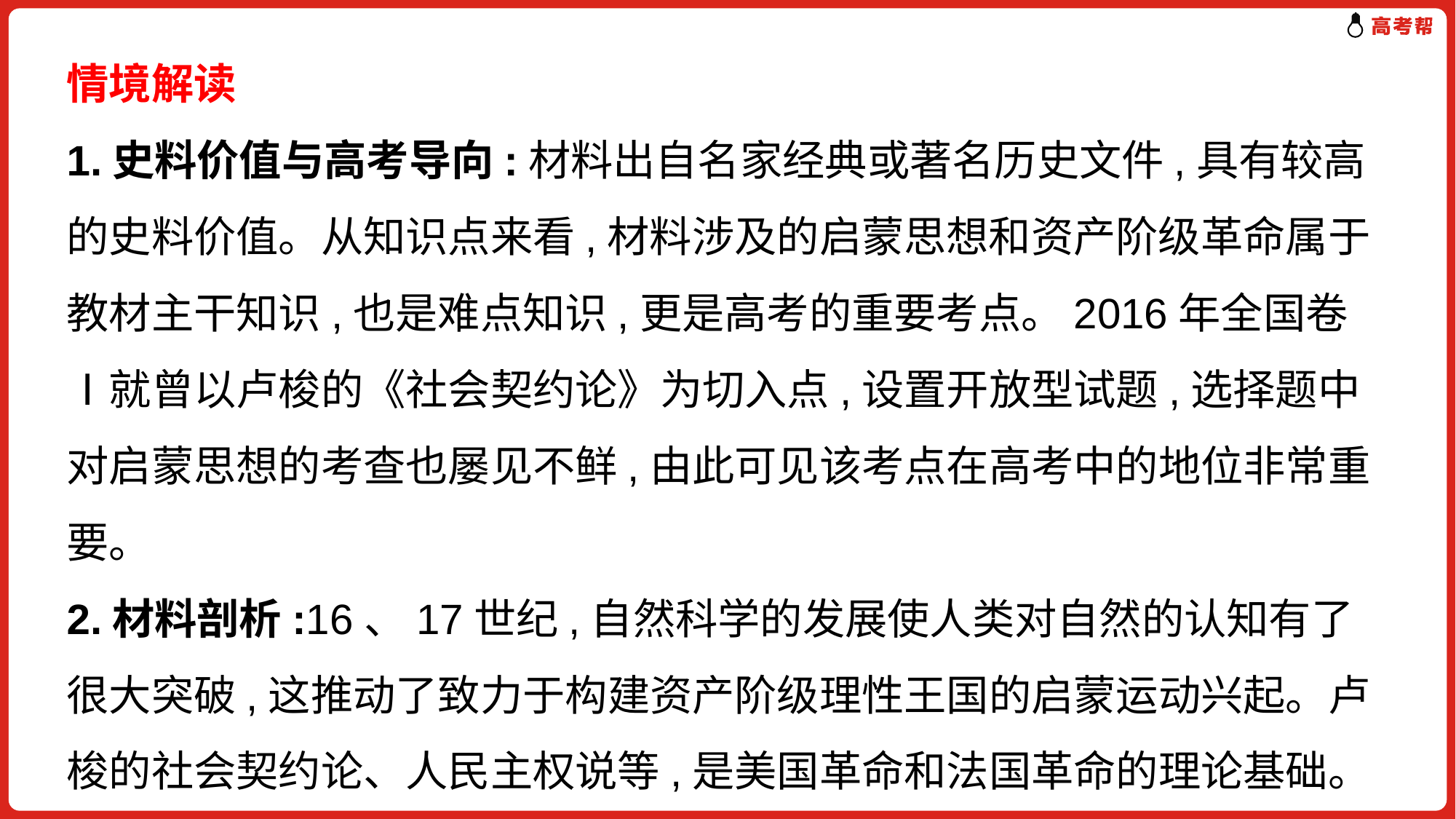

情境解读
1.史料价值与高考导向:材料出自名家经典或著名历史文件,具有较高的史料价值。从知识点来看,材料涉及的启蒙思想和资产阶级革命属于教材主干知识,也是难点知识,更是高考的重要考点。2016年全国卷Ⅰ就曾以卢梭的《社会契约论》为切入点,设置开放型试题,选择题中对启蒙思想的考查也屡见不鲜,由此可见该考点在高考中的地位非常重要。
2.材料剖析:16、17世纪,自然科学的发展使人类对自然的认知有了很大突破,这推动了致力于构建资产阶级理性王国的启蒙运动兴起。卢梭的社会契约论、人民主权说等,是美国革命和法国革命的理论基础。美国